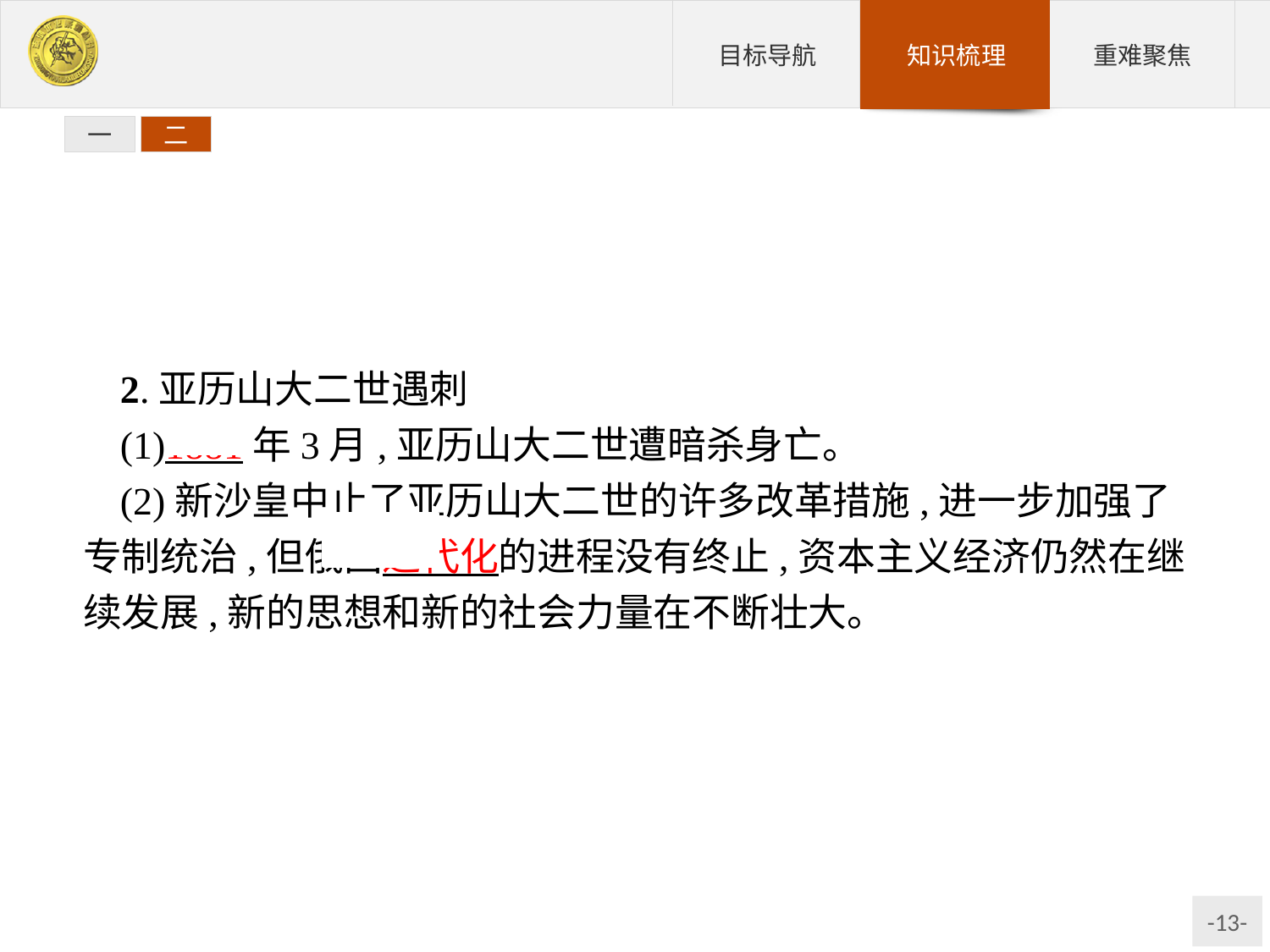

一
二
2.亚历山大二世遇刺
(1)1881年3月,亚历山大二世遭暗杀身亡。
(2)新沙皇中止了亚历山大二世的许多改革措施,进一步加强了专制统治,但俄国近代化的进程没有终止,资本主义经济仍然在继续发展,新的思想和新的社会力量在不断壮大。